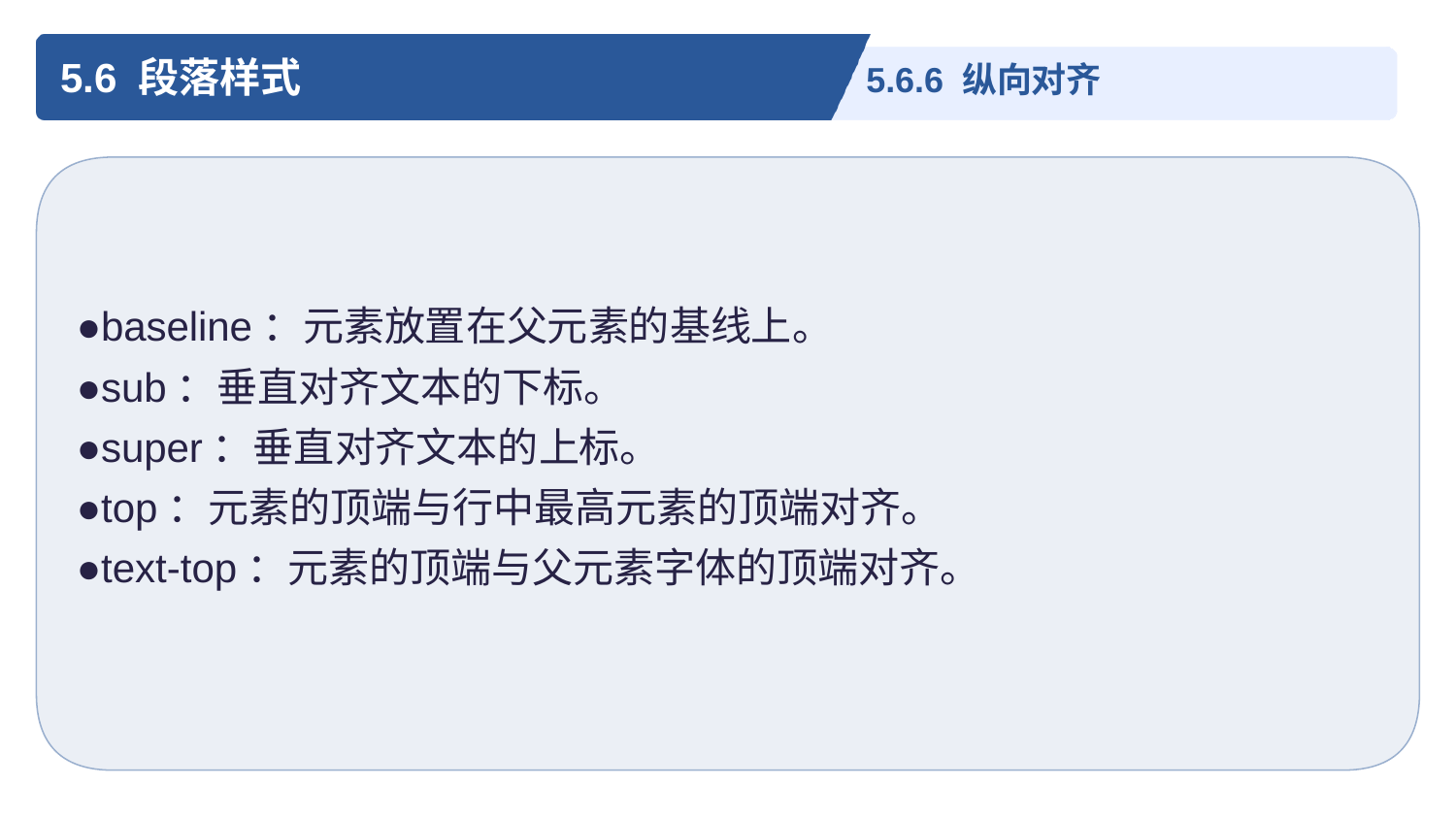

5.6 段落样式
5.6.6 纵向对齐

●baseline：元素放置在父元素的基线上。
●sub：垂直对齐文本的下标。
●super：垂直对齐文本的上标。
●top：元素的顶端与行中最高元素的顶端对齐。
●text-top：元素的顶端与父元素字体的顶端对齐。